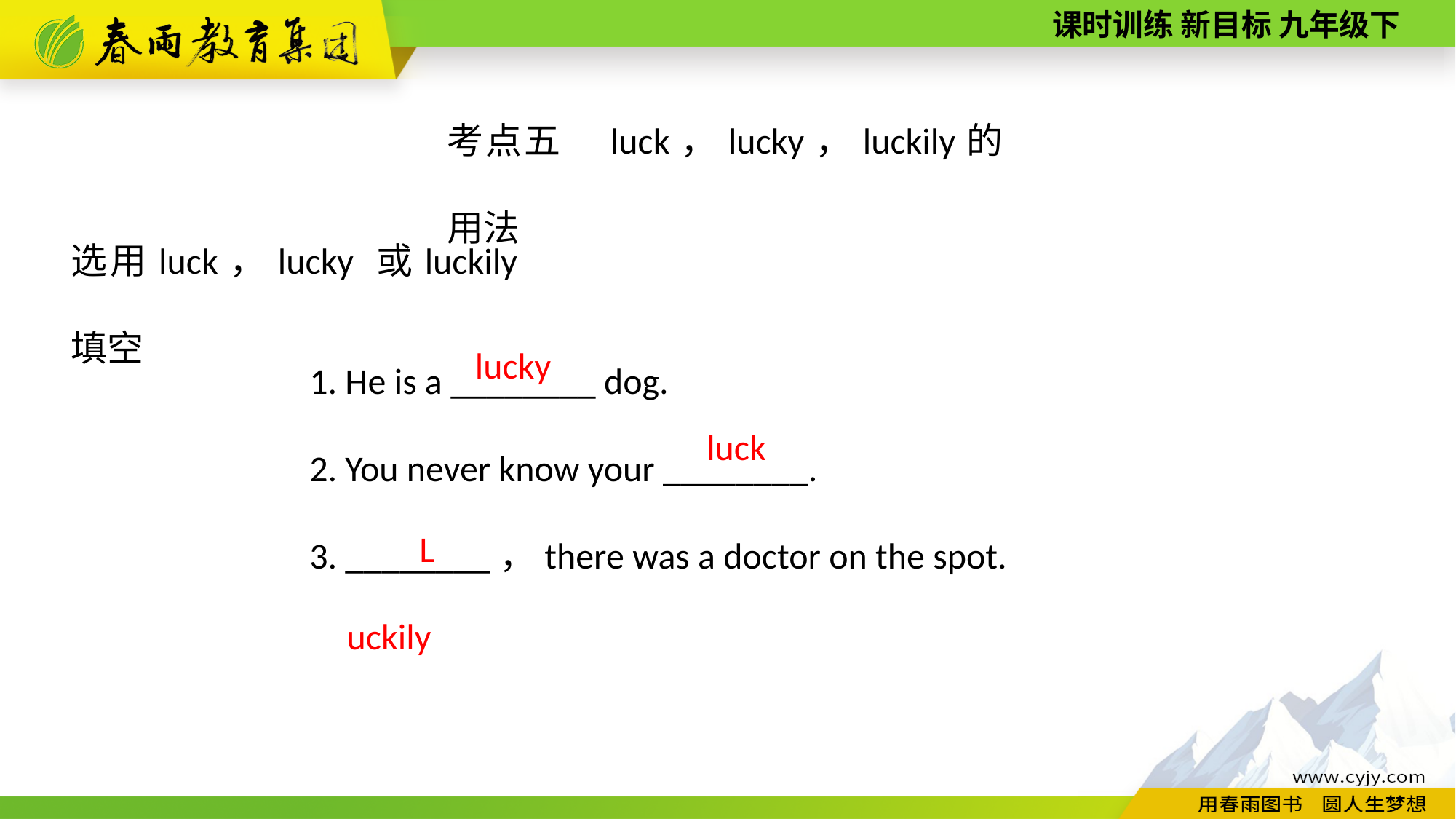

考点五　luck，lucky，luckily的用法
选用luck，lucky 或luckily填空
1. He is a ________ dog.
2. You never know your ________.
3. ________，there was a doctor on the spot.
lucky
luck
Luckily